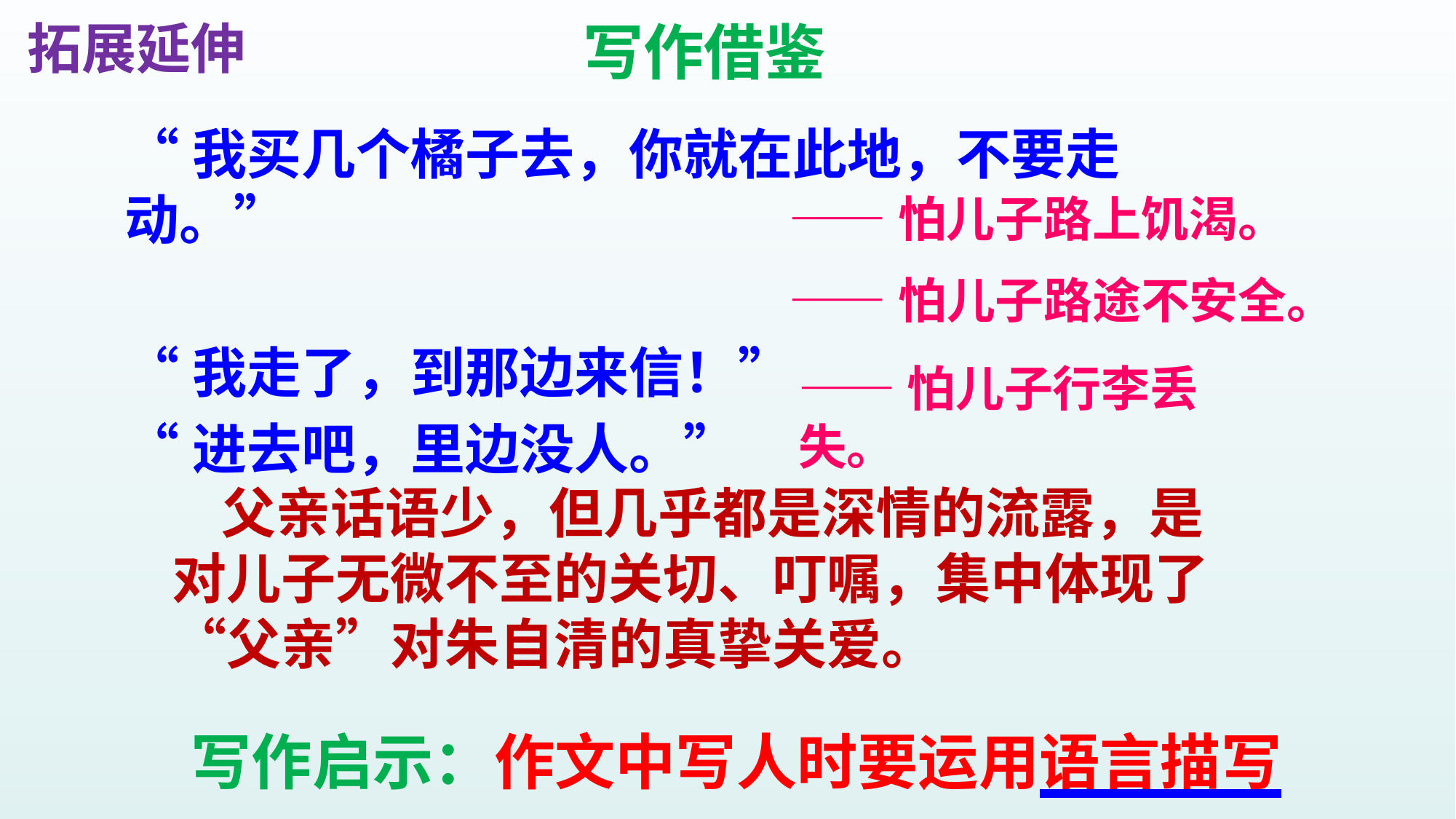

拓展延伸
写作借鉴
“我买几个橘子去，你就在此地，不要走动。”

“我走了，到那边来信！”
“进去吧，里边没人。”

——怕儿子路上饥渴。
——怕儿子路途不安全。
——怕儿子行李丢失。
     父亲话语少，但几乎都是深情的流露，是对儿子无微不至的关切、叮嘱，集中体现了“父亲”对朱自清的真挚关爱。
写作启示：作文中写人时要运用语言描写